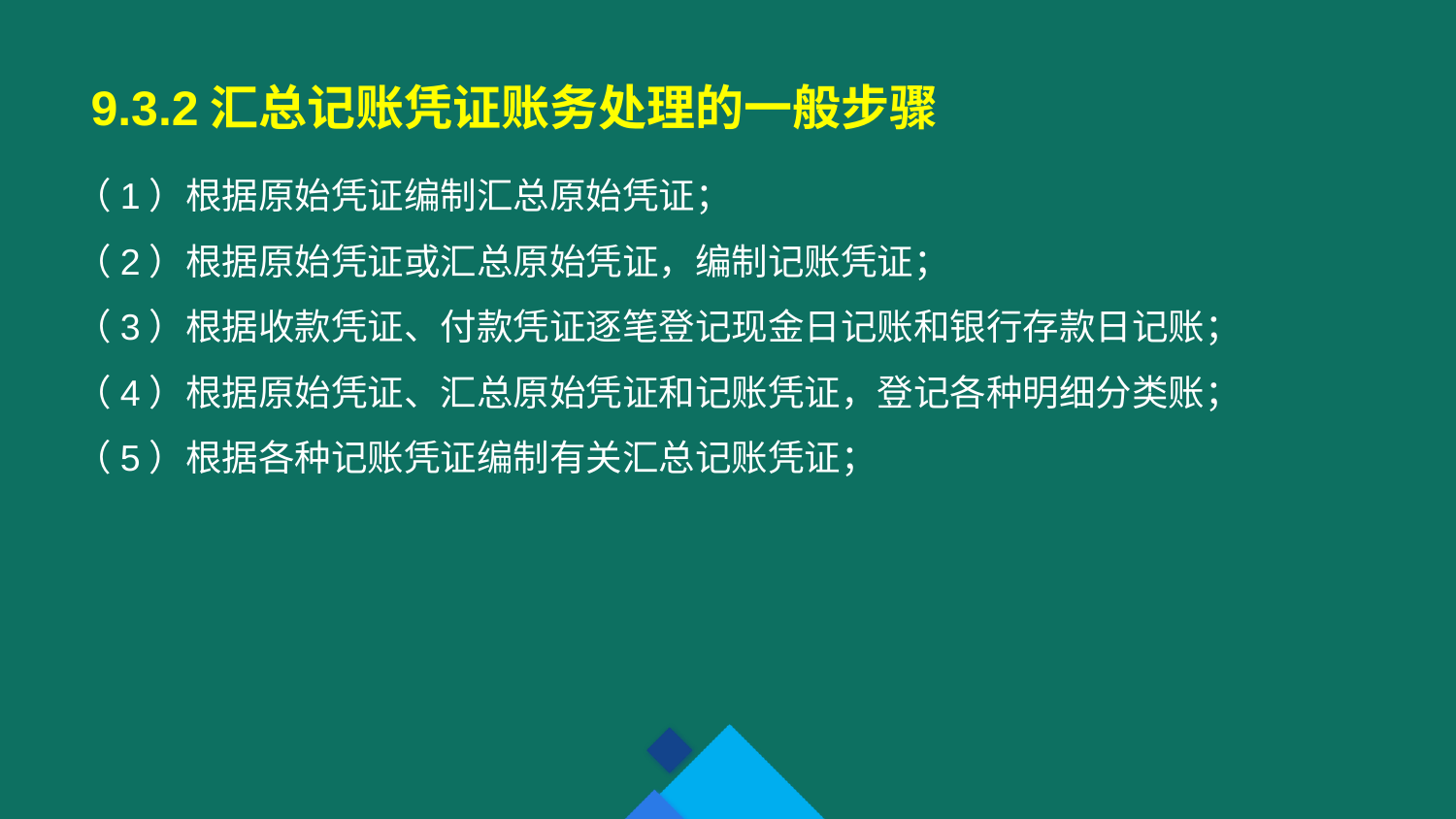

9.3.2汇总记账凭证账务处理的一般步骤
（1）根据原始凭证编制汇总原始凭证；
（2）根据原始凭证或汇总原始凭证，编制记账凭证；
（3）根据收款凭证、付款凭证逐笔登记现金日记账和银行存款日记账；
（4）根据原始凭证、汇总原始凭证和记账凭证，登记各种明细分类账；
（5）根据各种记账凭证编制有关汇总记账凭证；